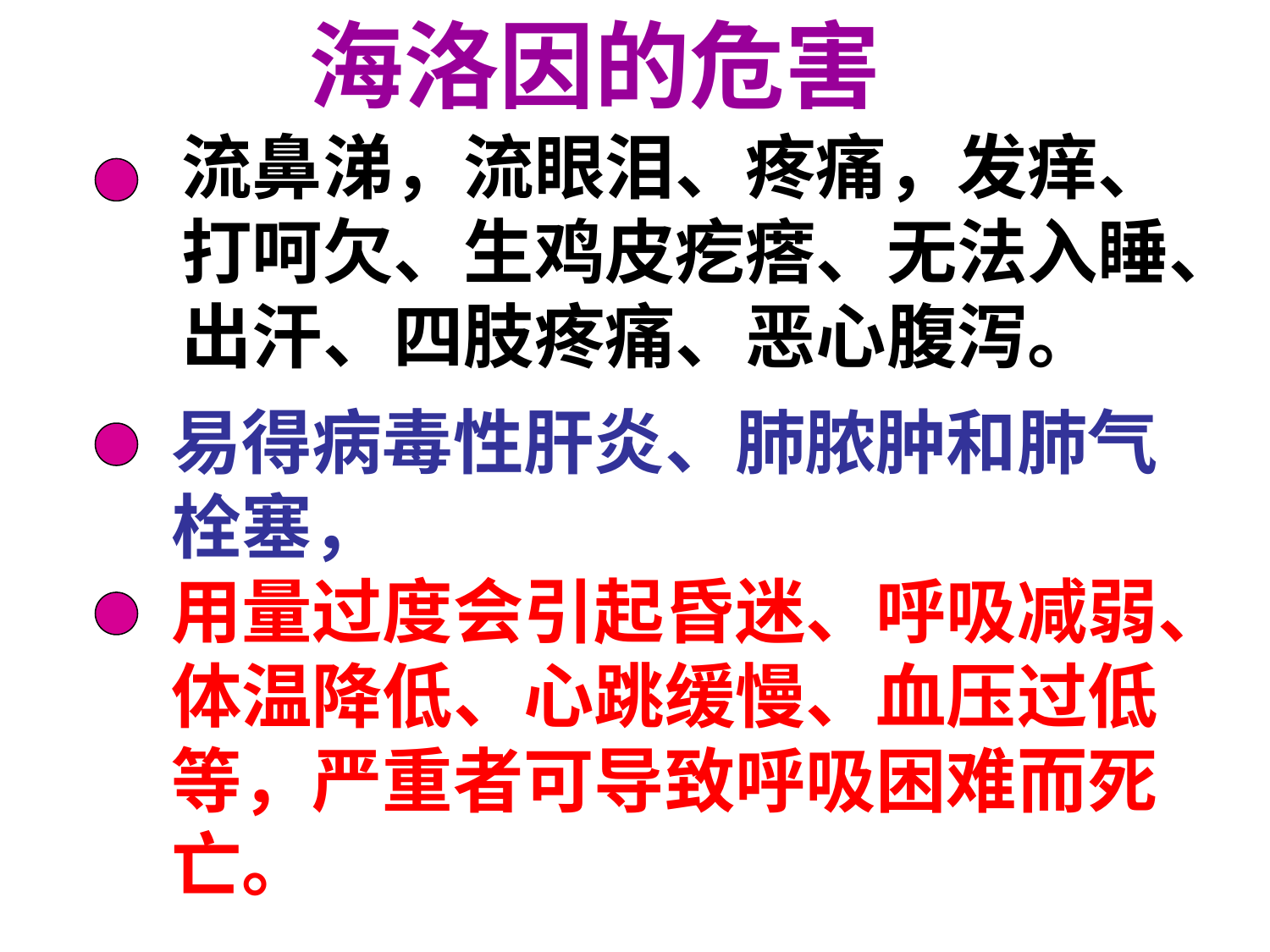

海洛因的危害
#
流鼻涕，流眼泪、疼痛，发痒、打呵欠、生鸡皮疙瘩、无法入睡、出汗、四肢疼痛、恶心腹泻。

易得病毒性肝炎、肺脓肿和肺气栓塞，
用量过度会引起昏迷、呼吸减弱、体温降低、心跳缓慢、血压过低等，严重者可导致呼吸困难而死亡。